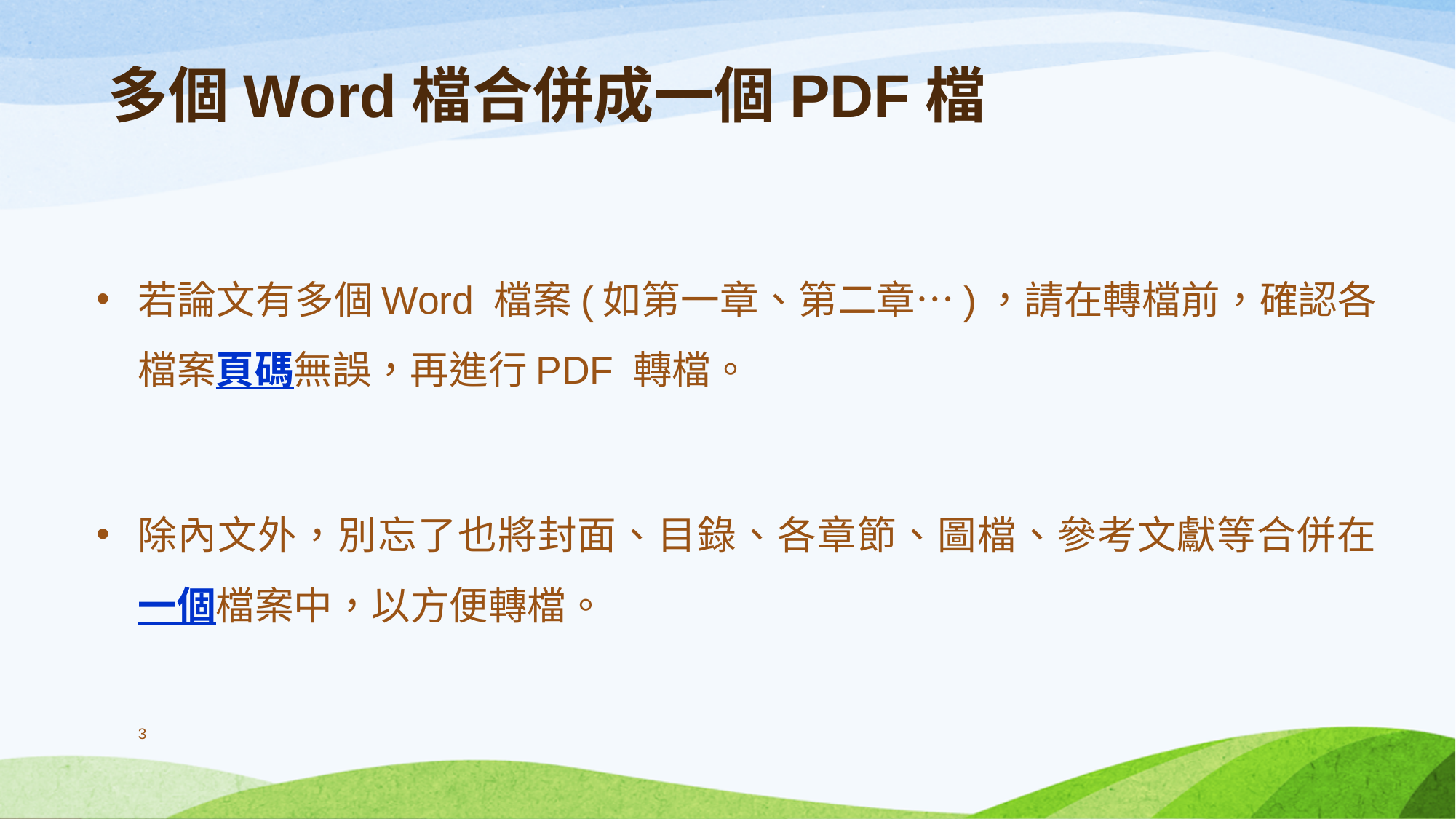

# 多個Word檔合併成一個PDF檔
若論文有多個Word 檔案(如第一章、第二章…)，請在轉檔前，確認各檔案頁碼無誤，再進行PDF 轉檔。

除內文外，別忘了也將封面、目錄、各章節、圖檔、參考文獻等合併在一個檔案中，以方便轉檔。
3